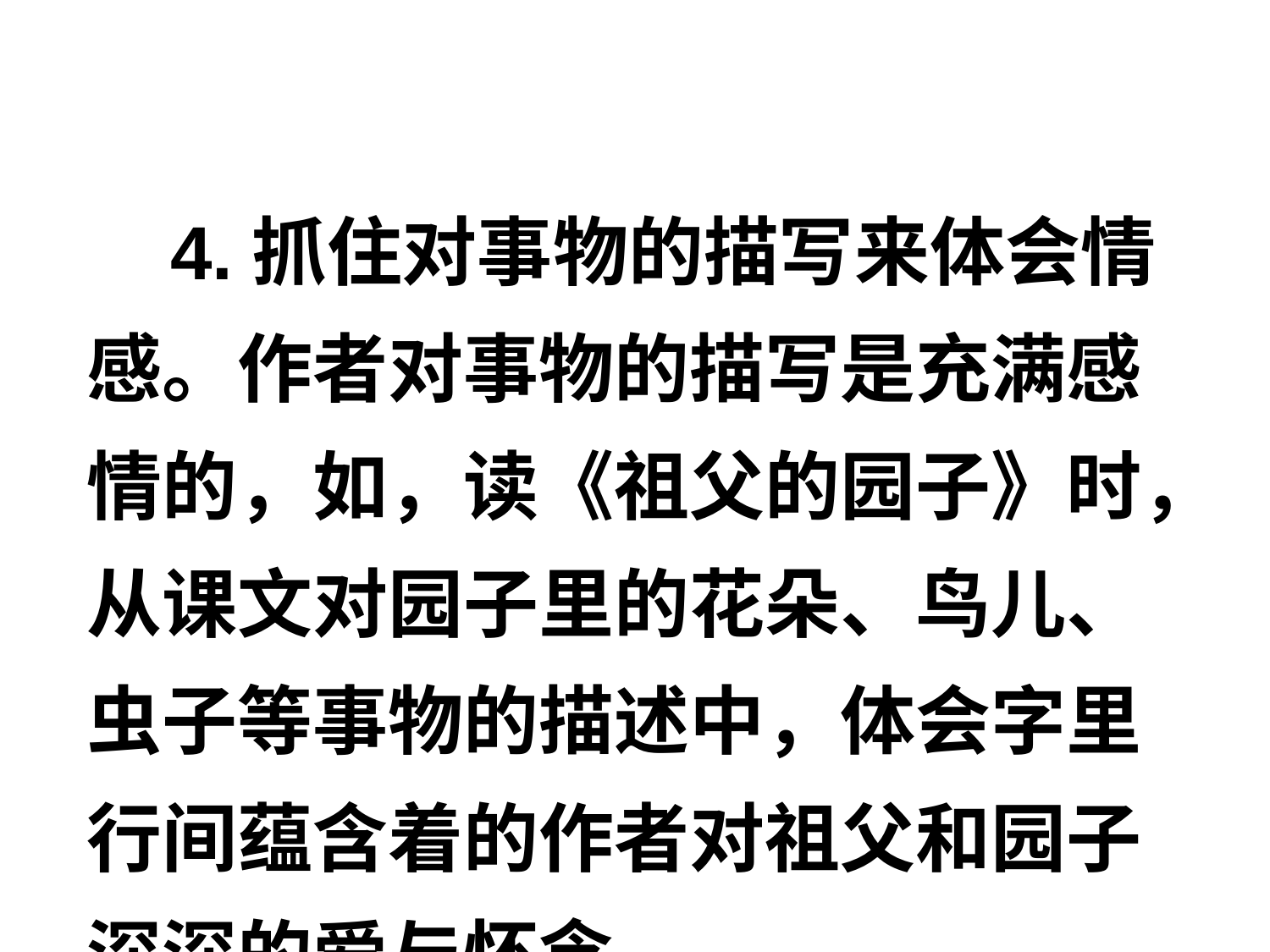

4.抓住对事物的描写来体会情感。作者对事物的描写是充满感情的，如，读《祖父的园子》时，从课文对园子里的花朵、鸟儿、虫子等事物的描述中，体会字里行间蕴含着的作者对祖父和园子深深的爱与怀念。